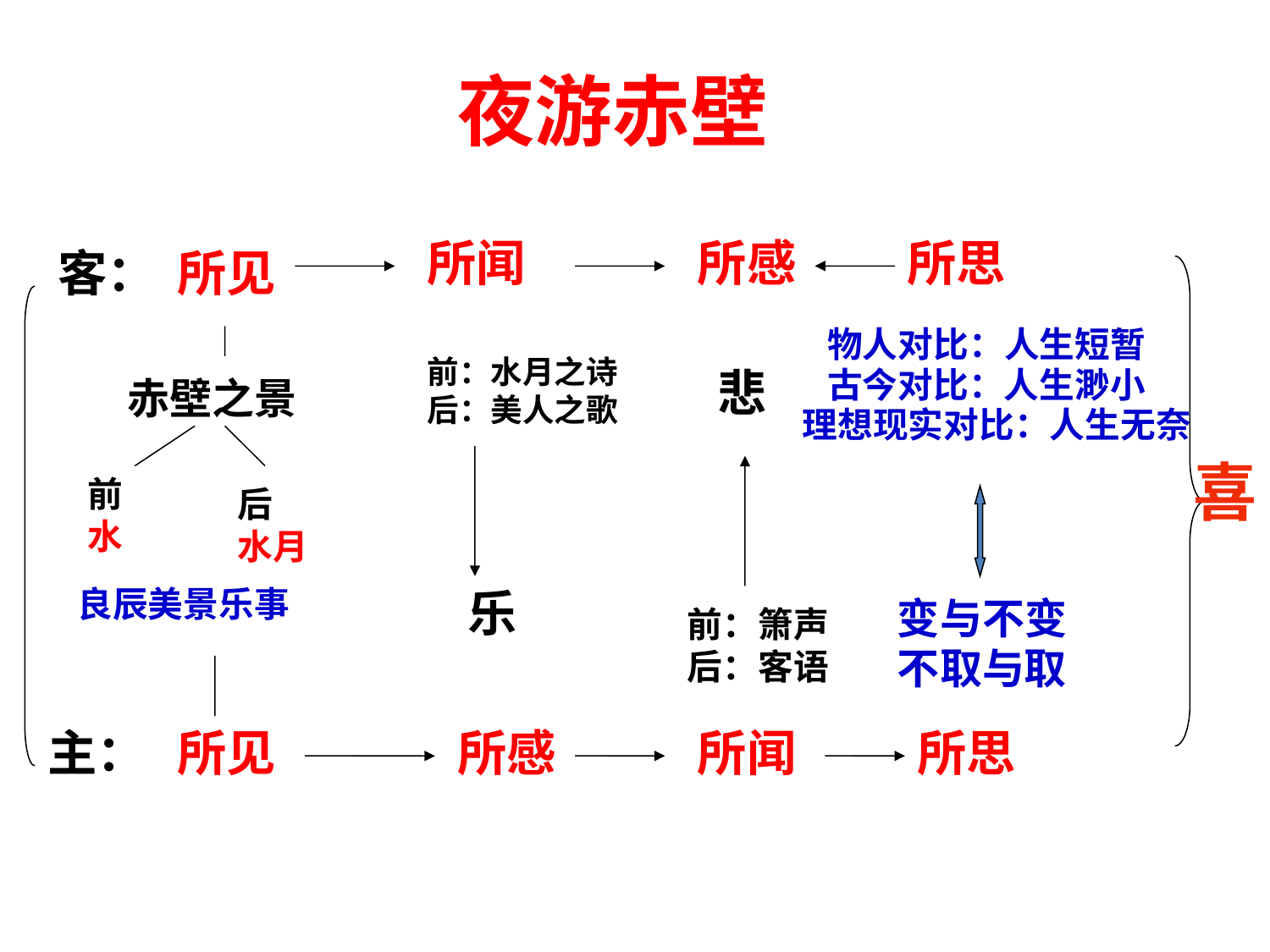

夜游赤壁
所闻
所感
所思
客：
所见

物人对比：人生短暂

前：水月之诗
后：美人之歌
悲
古今对比：人生渺小
赤壁之景

理想现实对比：人生无奈

喜

前
水
后
水月

良辰美景乐事
乐
变与不变
前：箫声
后：客语
不取与取

主：
所见
所感
所闻
所思